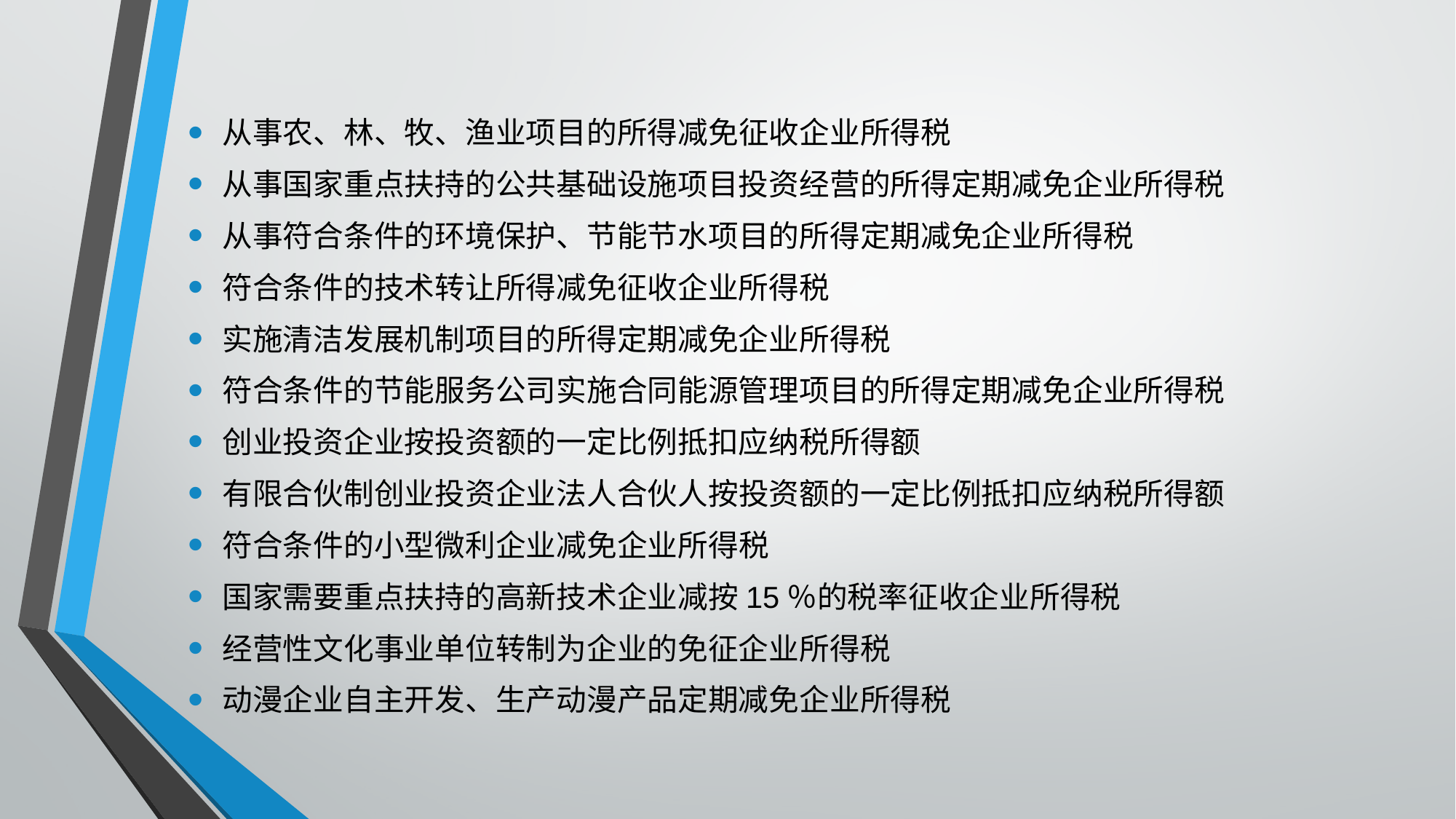

从事农、林、牧、渔业项目的所得减免征收企业所得税
从事国家重点扶持的公共基础设施项目投资经营的所得定期减免企业所得税
从事符合条件的环境保护、节能节水项目的所得定期减免企业所得税
符合条件的技术转让所得减免征收企业所得税
实施清洁发展机制项目的所得定期减免企业所得税
符合条件的节能服务公司实施合同能源管理项目的所得定期减免企业所得税
创业投资企业按投资额的一定比例抵扣应纳税所得额
有限合伙制创业投资企业法人合伙人按投资额的一定比例抵扣应纳税所得额
符合条件的小型微利企业减免企业所得税
国家需要重点扶持的高新技术企业减按15％的税率征收企业所得税
经营性文化事业单位转制为企业的免征企业所得税
动漫企业自主开发、生产动漫产品定期减免企业所得税